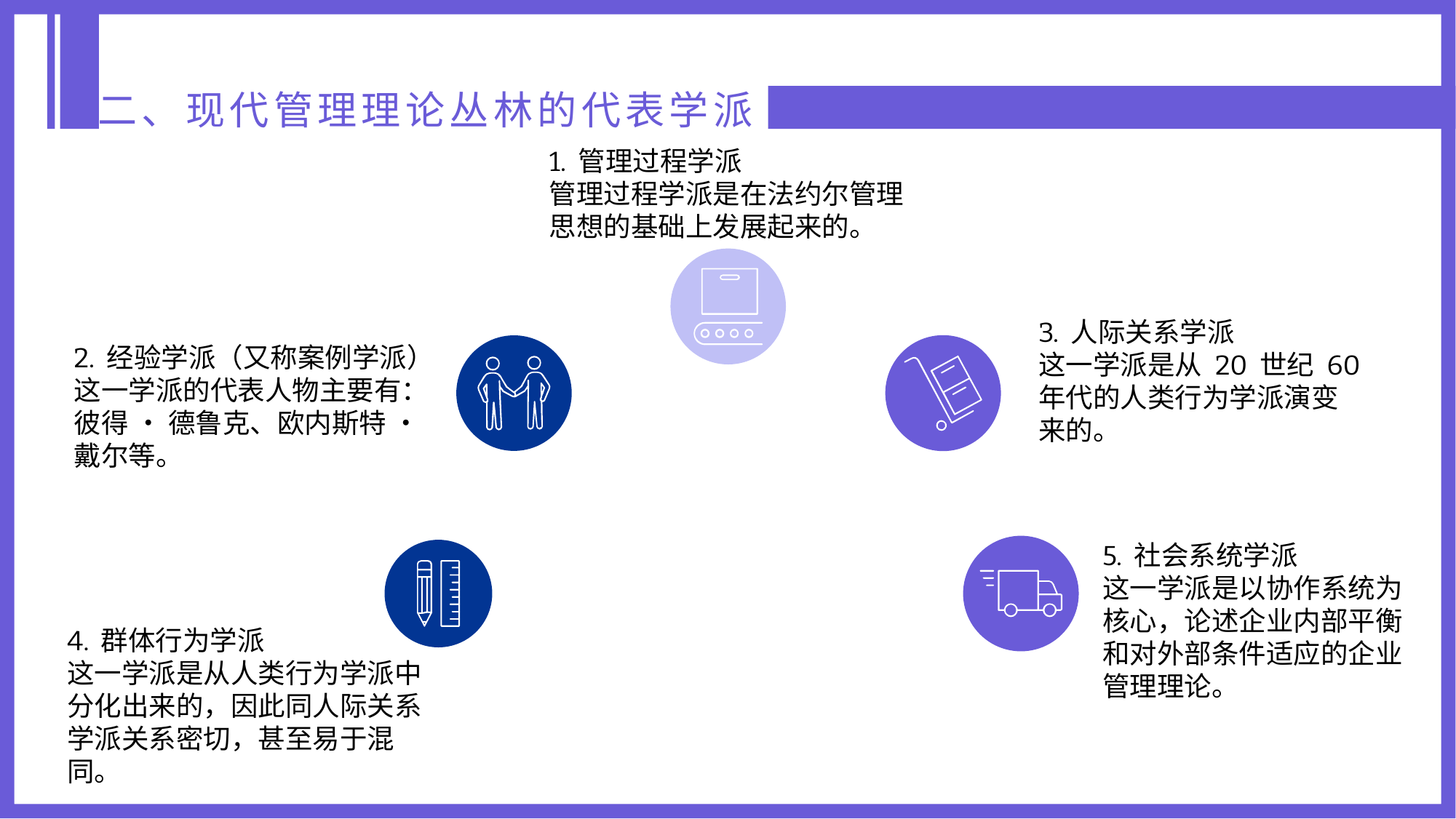

二、现代管理理论丛林的代表学派
1. 管理过程学派
管理过程学派是在法约尔管理思想的基础上发展起来的。

3. 人际关系学派
这一学派是从 20 世纪 60 年代的人类行为学派演变来的。

2. 经验学派（又称案例学派）
这一学派的代表人物主要有：彼得 • 德鲁克、欧内斯特 • 戴尔等。

5. 社会系统学派
这一学派是以协作系统为核心，论述企业内部平衡和对外部条件适应的企业管理理论。

4. 群体行为学派
这一学派是从人类行为学派中分化出来的，因此同人际关系学派关系密切，甚至易于混同。